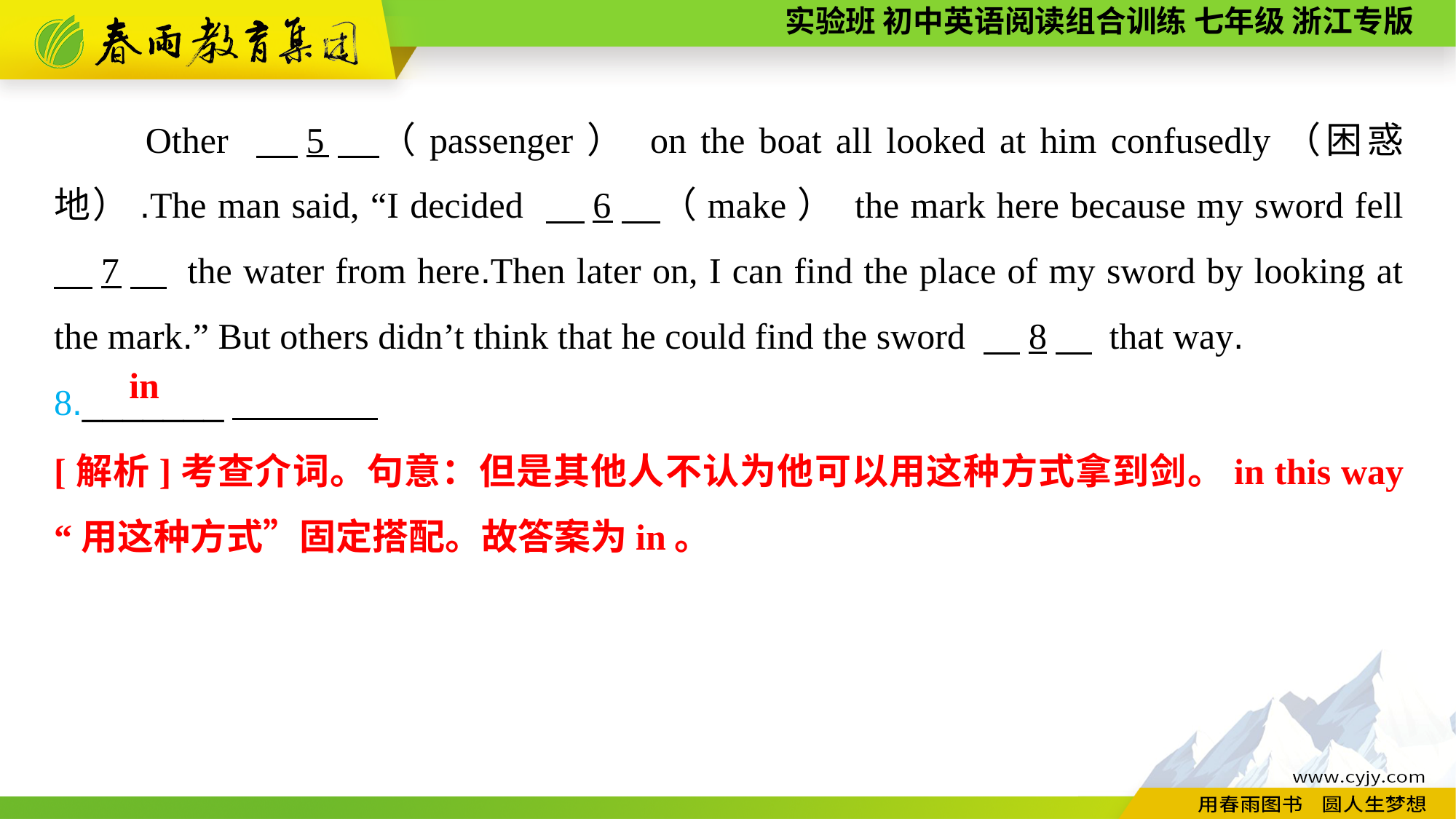

Other 　5　（passenger） on the boat all looked at him confusedly（困惑地）.The man said, “I decided 　6　（make） the mark here because my sword fell 　7　 the water from here.Then later on, I can find the place of my sword by looking at the mark.” But others didn’t think that he could find the sword 　8　 that way.
8._______
 in
[解析]考查介词。句意：但是其他人不认为他可以用这种方式拿到剑。in this way “用这种方式”固定搭配。故答案为in。